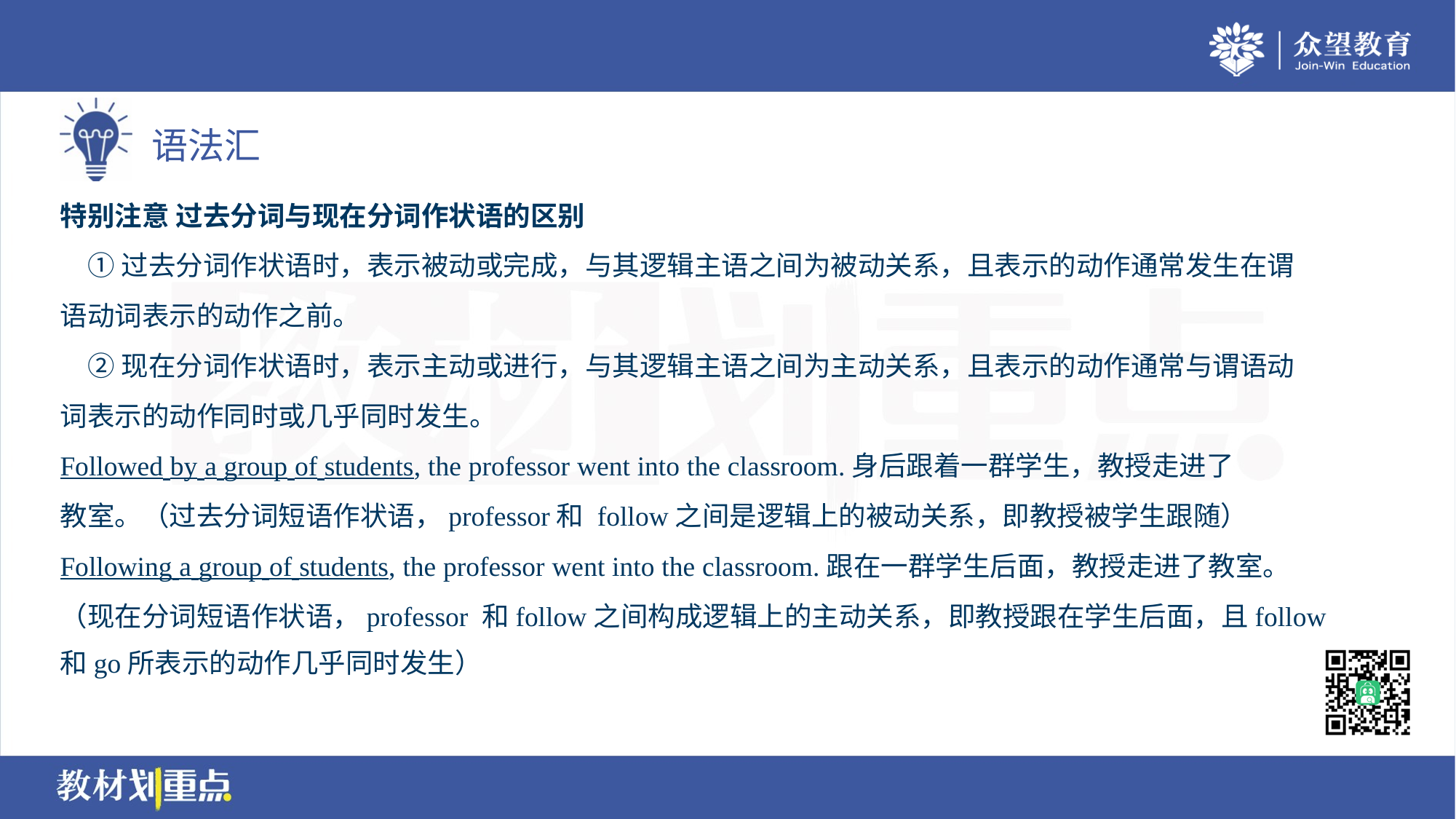

特别注意 过去分词与现在分词作状语的区别
    ①过去分词作状语时，表示被动或完成，与其逻辑主语之间为被动关系，且表示的动作通常发生在谓
语动词表示的动作之前。
    ②现在分词作状语时，表示主动或进行，与其逻辑主语之间为主动关系，且表示的动作通常与谓语动
词表示的动作同时或几乎同时发生。
Followed by a group of students, the professor went into the classroom.身后跟着一群学生，教授走进了
教室。（过去分词短语作状语，professor和 follow之间是逻辑上的被动关系，即教授被学生跟随）
Following a group of students, the professor went into the classroom.跟在一群学生后面，教授走进了教室。
（现在分词短语作状语，professor 和follow之间构成逻辑上的主动关系，即教授跟在学生后面，且follow
和go所表示的动作几乎同时发生）